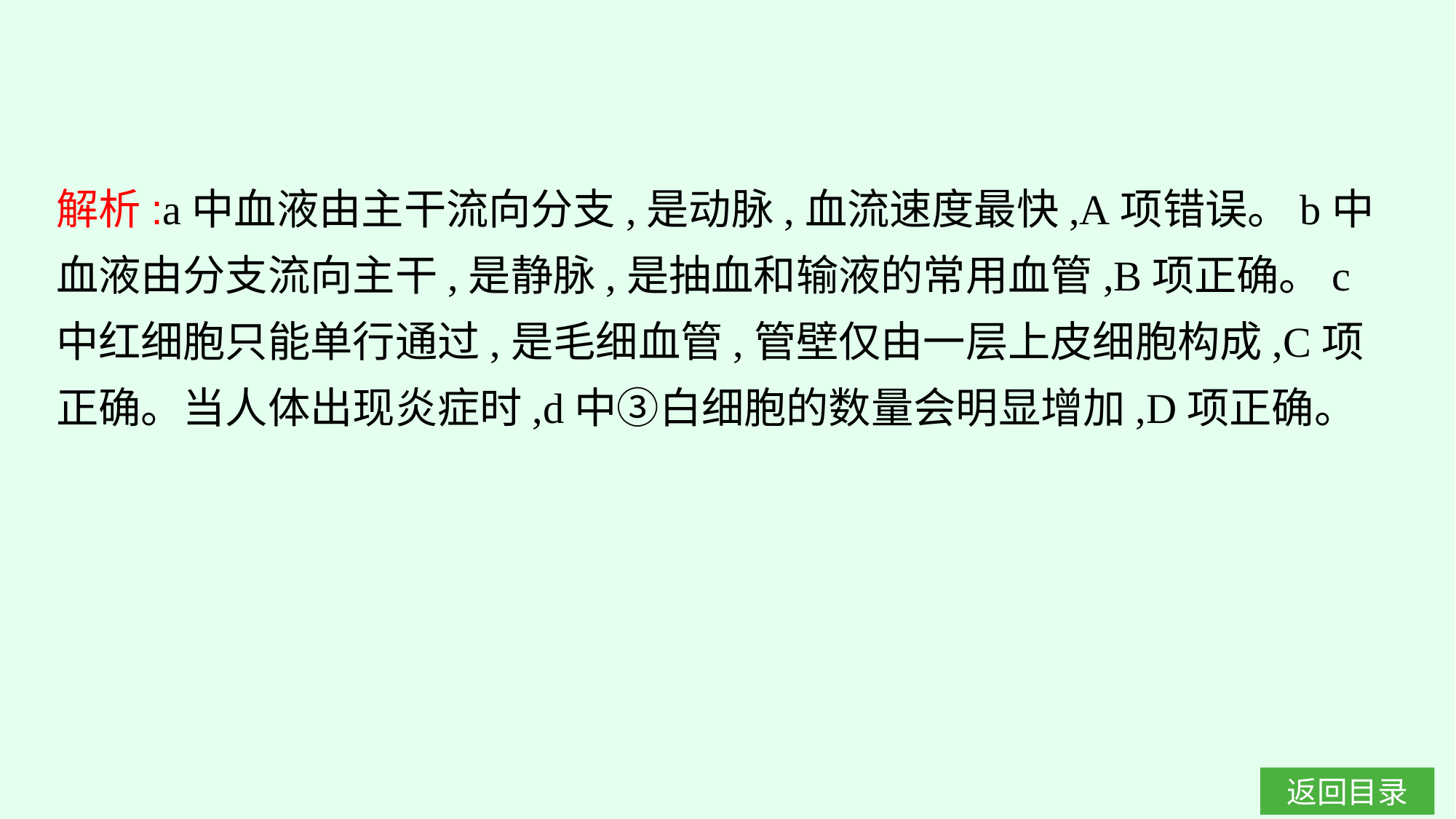

解析:a中血液由主干流向分支,是动脉,血流速度最快,A项错误。b中血液由分支流向主干,是静脉,是抽血和输液的常用血管,B项正确。c中红细胞只能单行通过,是毛细血管,管壁仅由一层上皮细胞构成,C项正确。当人体出现炎症时,d中③白细胞的数量会明显增加,D项正确。